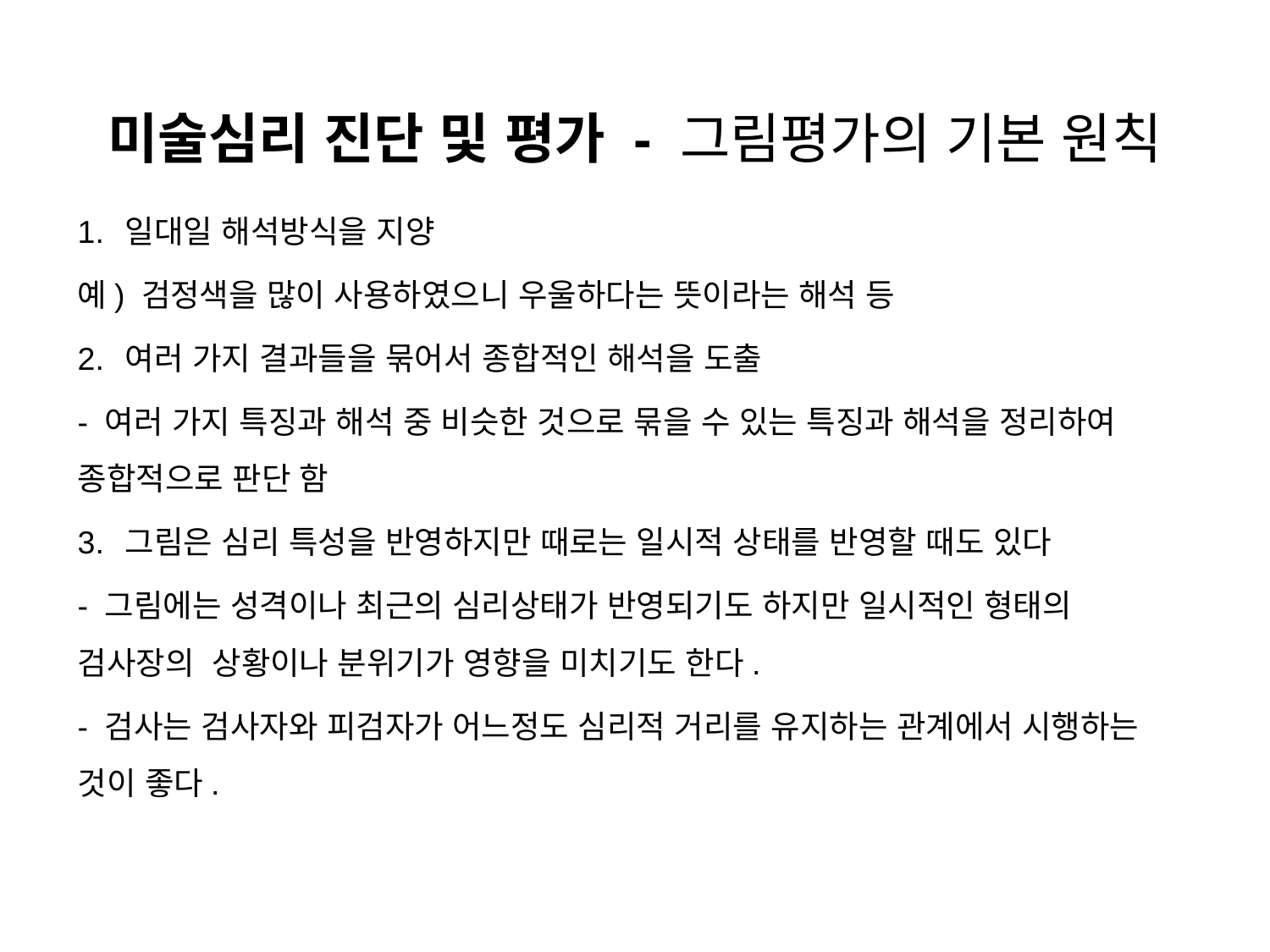

# 미술심리 진단 및 평가 - 그림평가의 기본 원칙
일대일 해석방식을 지양
예) 검정색을 많이 사용하였으니 우울하다는 뜻이라는 해석 등
여러 가지 결과들을 묶어서 종합적인 해석을 도출
- 여러 가지 특징과 해석 중 비슷한 것으로 묶을 수 있는 특징과 해석을 정리하여        종합적으로 판단 함
그림은 심리 특성을 반영하지만 때로는 일시적 상태를 반영할 때도 있다
- 그림에는 성격이나 최근의 심리상태가 반영되기도 하지만 일시적인 형태의 검사장의  상황이나 분위기가 영향을 미치기도 한다.
- 검사는 검사자와 피검자가 어느정도 심리적 거리를 유지하는 관계에서 시행하는 것이 좋다.